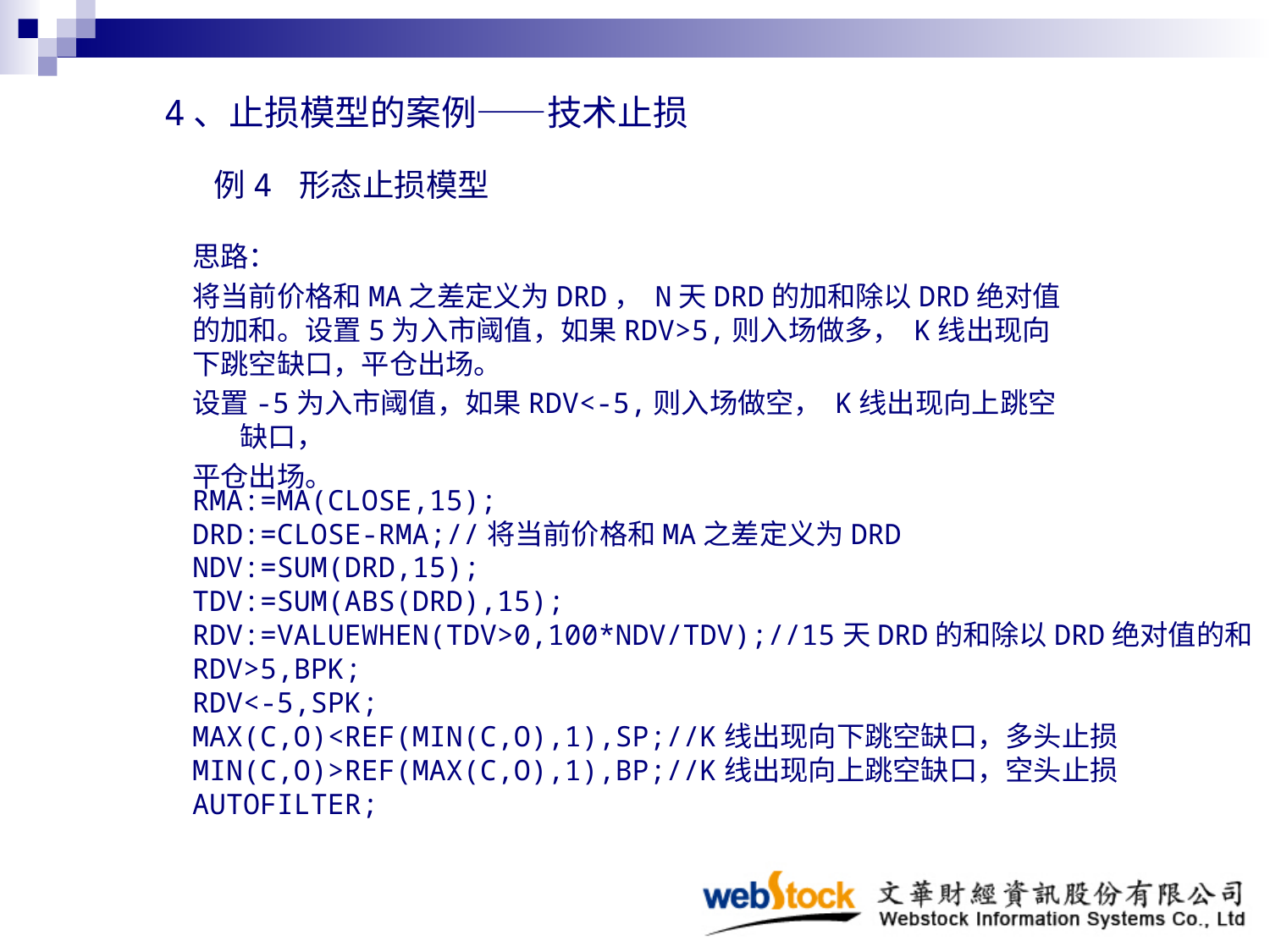

4、止损模型的案例——技术止损
例4 形态止损模型
思路：
将当前价格和MA之差定义为DRD， N天DRD的加和除以DRD绝对值的加和。设置5为入市阈值，如果RDV>5,则入场做多， K线出现向下跳空缺口，平仓出场。
设置-5为入市阈值，如果RDV<-5,则入场做空， K线出现向上跳空缺口，
平仓出场。

RMA:=MA(CLOSE,15);
DRD:=CLOSE-RMA;//将当前价格和MA之差定义为DRD
NDV:=SUM(DRD,15);
TDV:=SUM(ABS(DRD),15);
RDV:=VALUEWHEN(TDV>0,100*NDV/TDV);//15天DRD的和除以DRD绝对值的和
RDV>5,BPK;
RDV<-5,SPK;
MAX(C,O)<REF(MIN(C,O),1),SP;//K线出现向下跳空缺口，多头止损
MIN(C,O)>REF(MAX(C,O),1),BP;//K线出现向上跳空缺口，空头止损
AUTOFILTER;